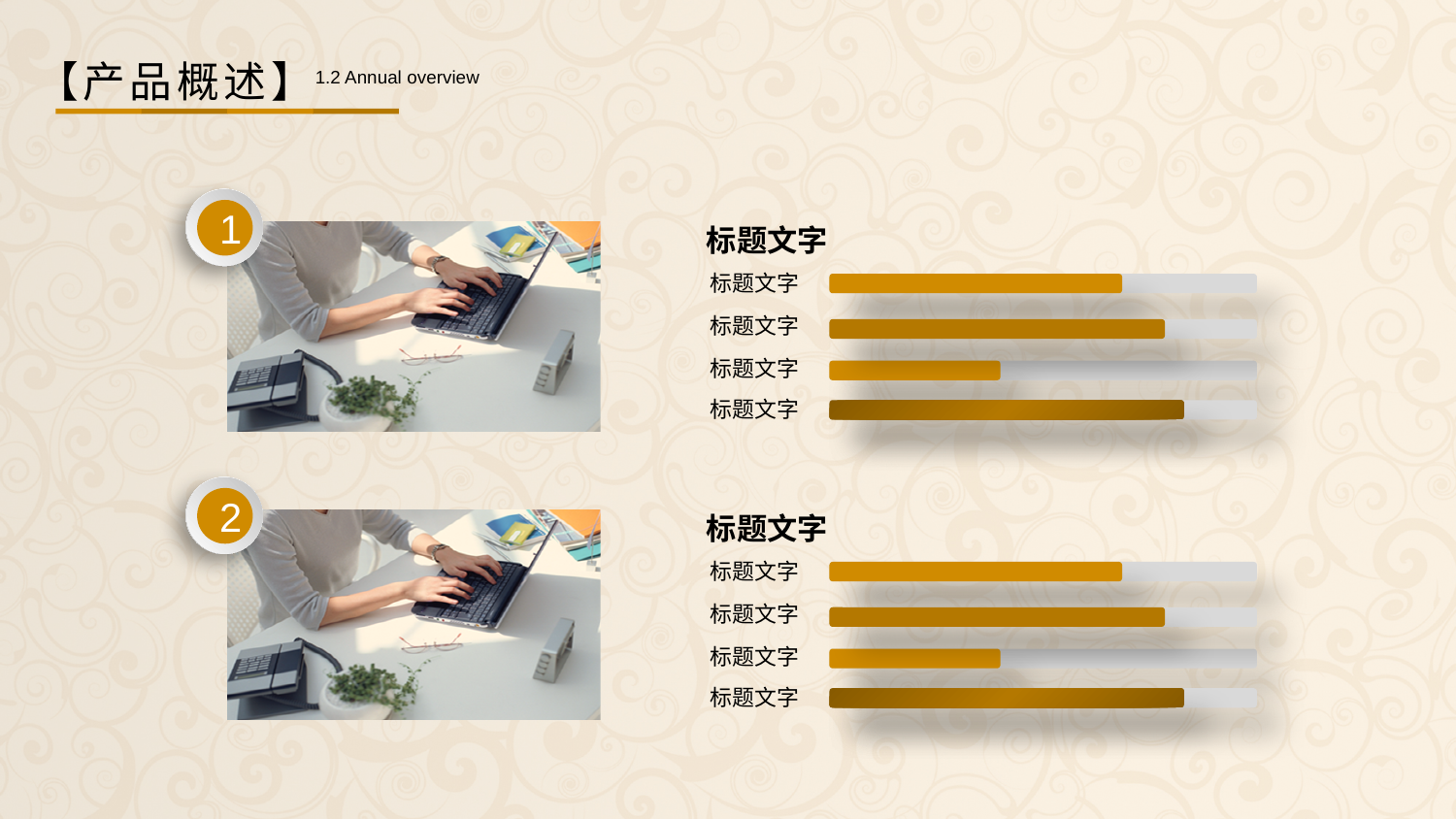

【产品概述】
1.2 Annual overview

1
标题文字
标题文字

标题文字

标题文字

标题文字

2
标题文字
标题文字

标题文字

标题文字

标题文字